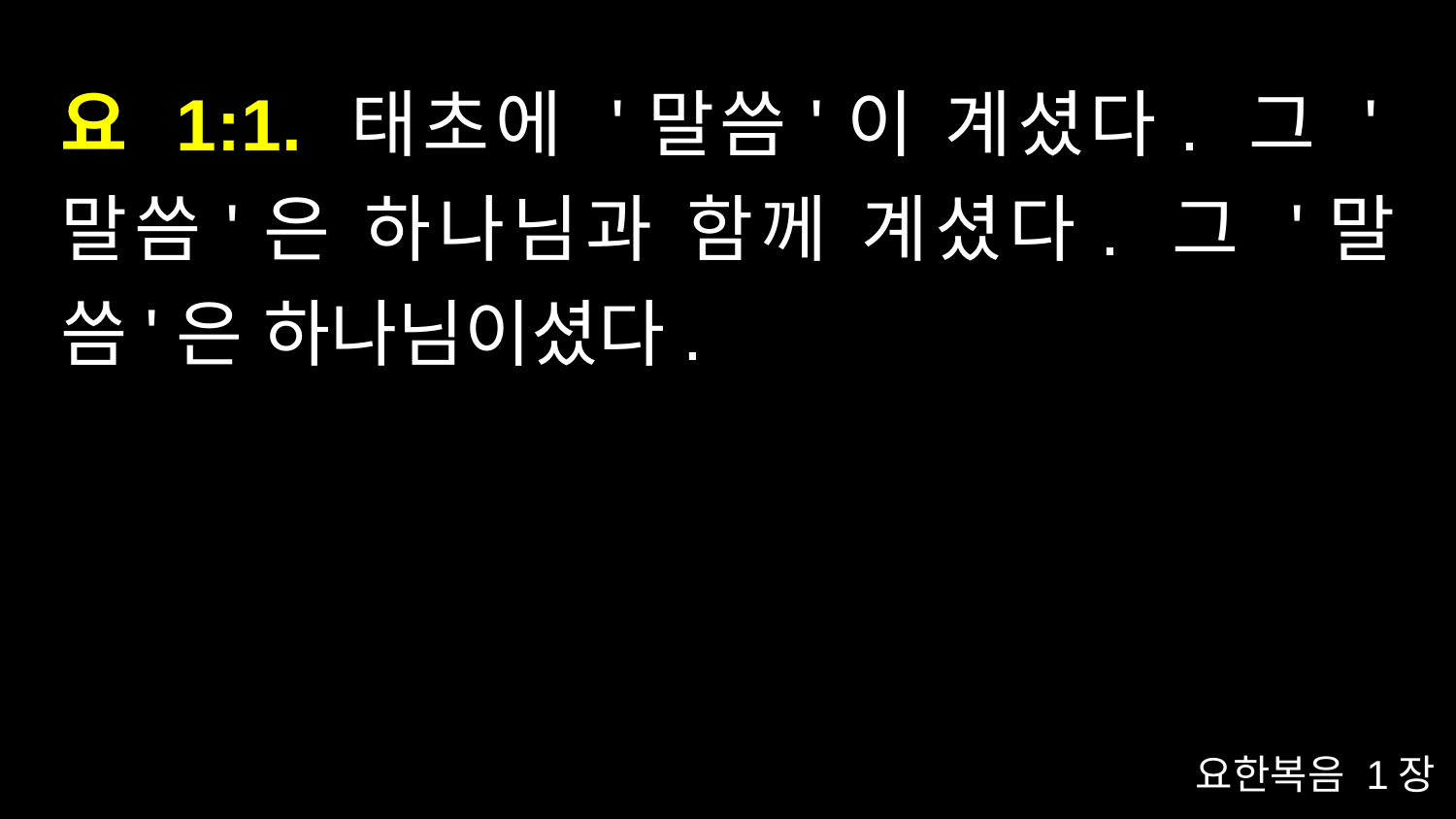

# 요 1:1. 태초에 '말씀'이 계셨다. 그 '말씀'은 하나님과 함께 계셨다. 그 '말씀'은 하나님이셨다.
요한복음 1장